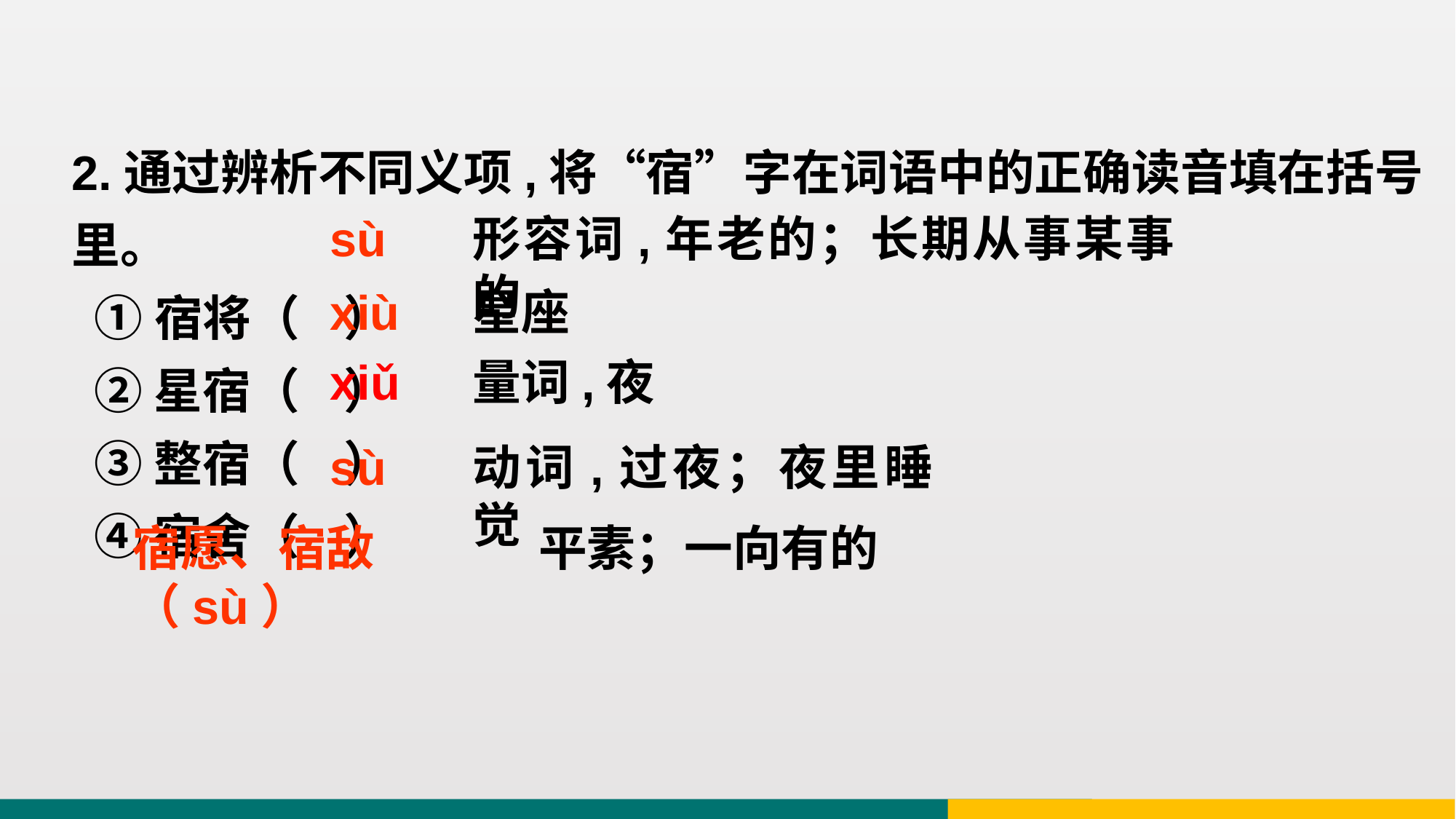

2.通过辨析不同义项,将“宿”字在词语中的正确读音填在括号里。
  ①宿将（    ）
  ②星宿（    ）
  ③整宿（    ）
  ④宿舍（    ）
sù
形容词,年老的；长期从事某事的
xiù
星座
xiǔ
量词,夜
sù
动词,过夜；夜里睡觉
宿愿、宿敌（sù）
平素；一向有的